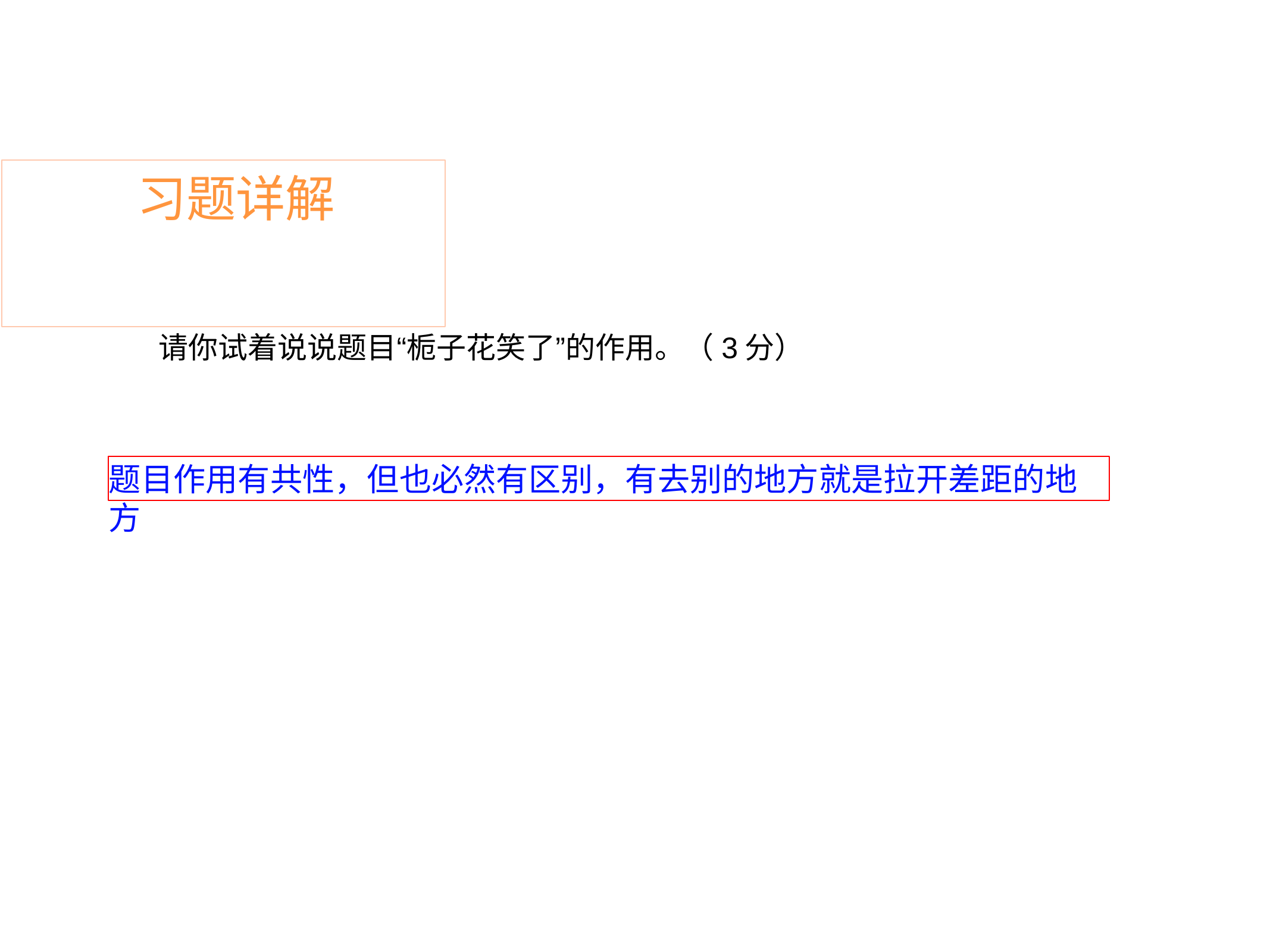

# 习题详解
请你试着说说题目“栀子花笑了”的作用。（3分）

题目作用有共性，但也必然有区别，有去别的地方就是拉开差距的地方